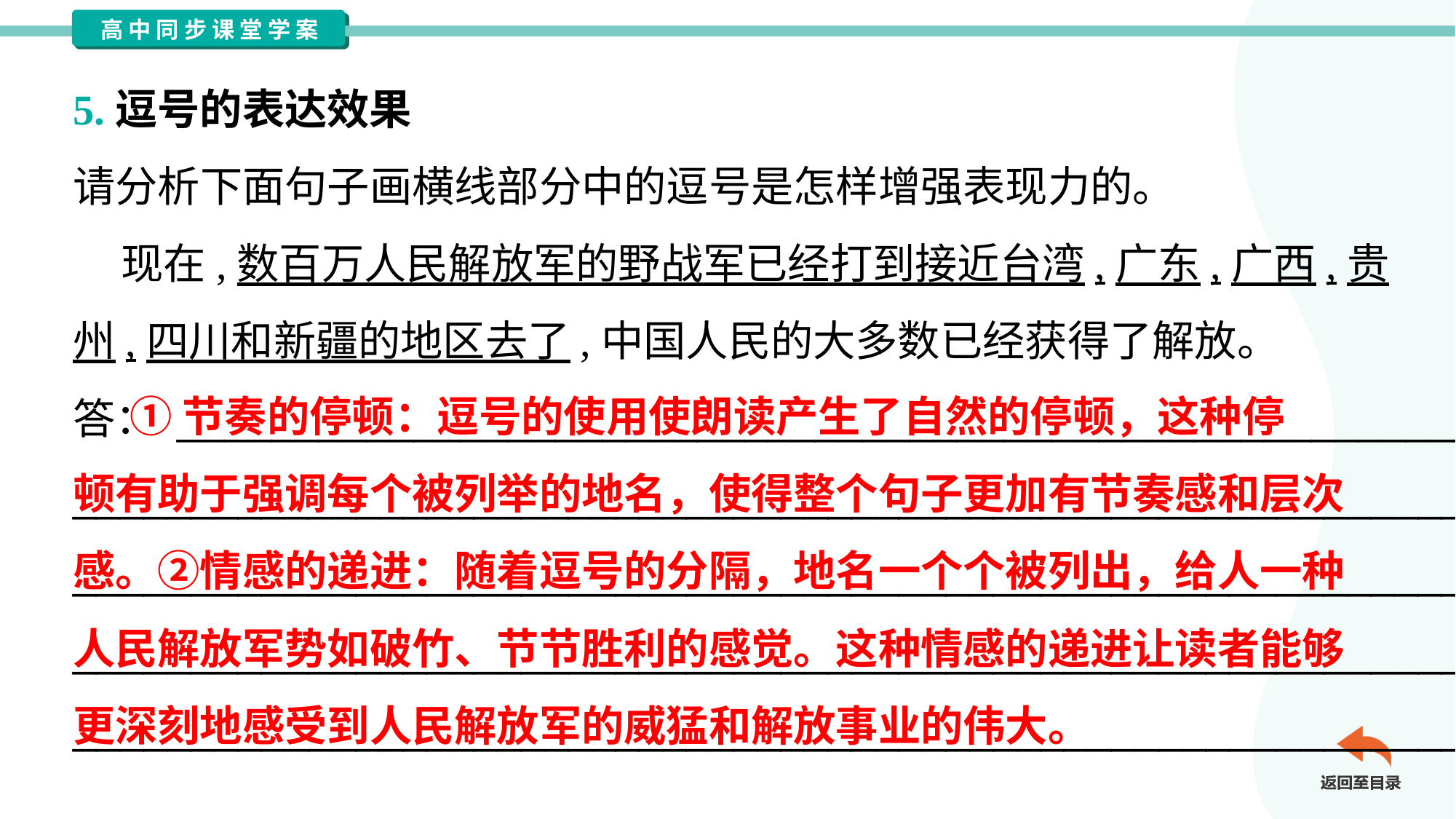

5.逗号的表达效果
请分析下面句子画横线部分中的逗号是怎样增强表现力的。
    现在,数百万人民解放军的野战军已经打到接近台湾,广东,广西,贵
州,四川和新疆的地区去了,中国人民的大多数已经获得了解放。
答： ________________________________________________________
_____________________________________________________________
_____________________________________________________________
_____________________________________________________________
_____________________________________________________________
      ①节奏的停顿：逗号的使用使朗读产生了自然的停顿，这种停
顿有助于强调每个被列举的地名，使得整个句子更加有节奏感和层次
感。②情感的递进：随着逗号的分隔，地名一个个被列出，给人一种
人民解放军势如破竹、节节胜利的感觉。这种情感的递进让读者能够
更深刻地感受到人民解放军的威猛和解放事业的伟大。